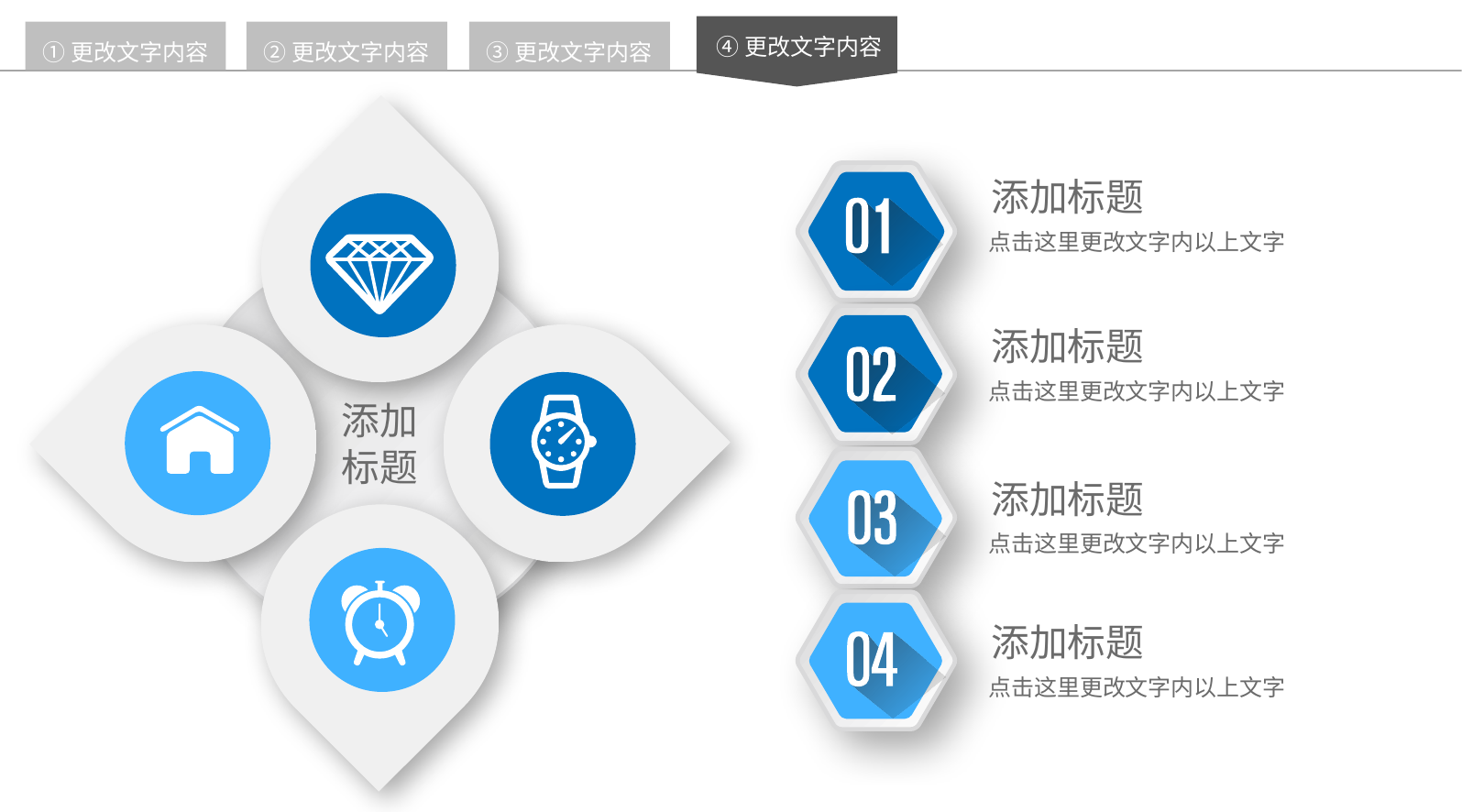

④更改文字内容

①更改文字内容

②更改文字内容

③更改文字内容

添加标题
点击这里更改文字内以上文字

添加
标题

添加标题

点击这里更改文字内以上文字

添加标题

点击这里更改文字内以上文字

添加标题
点击这里更改文字内以上文字